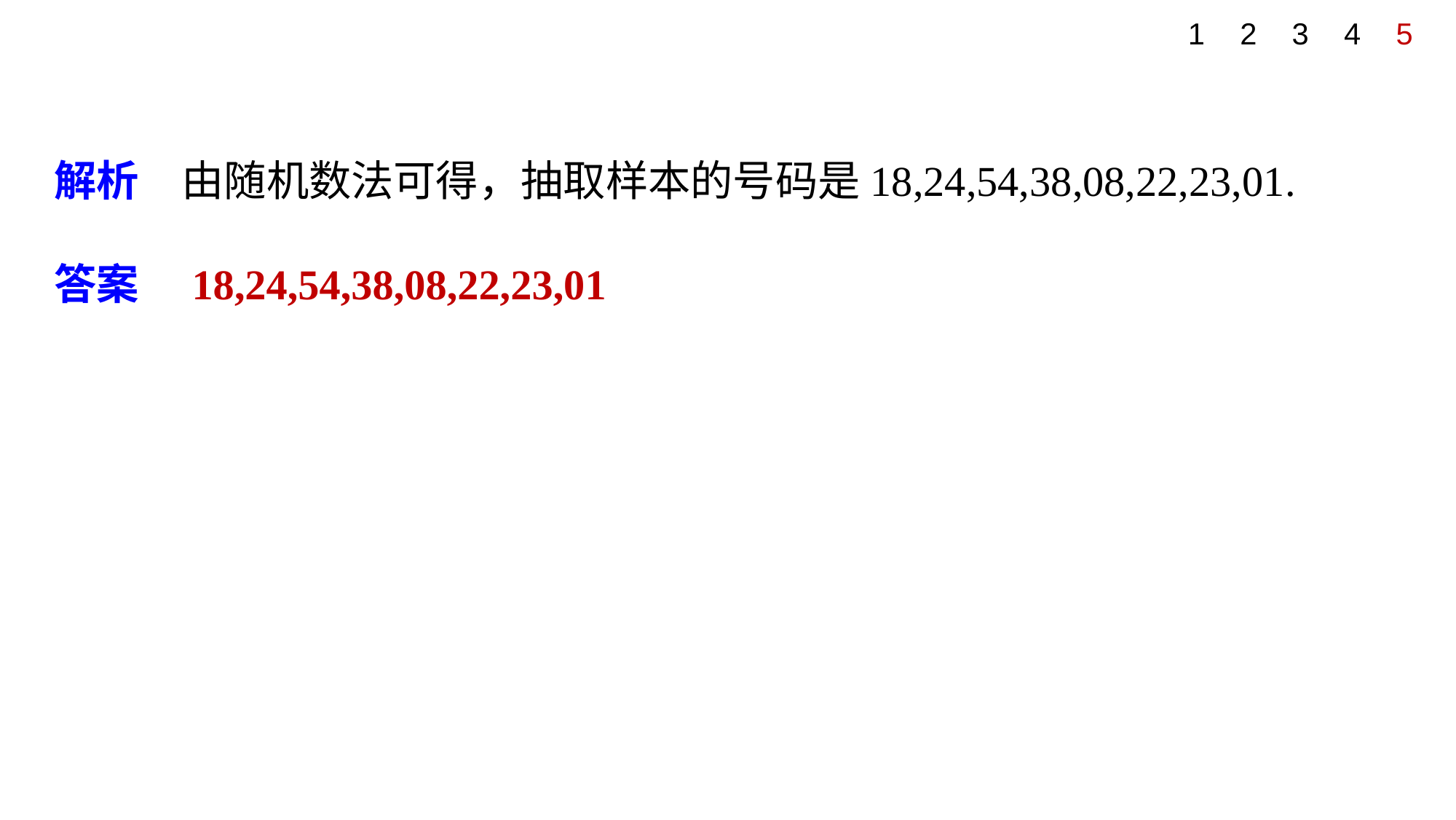

1
2
3
4
5
解析　由随机数法可得，抽取样本的号码是18,24,54,38,08,22,23,01.
答案　18,24,54,38,08,22,23,01